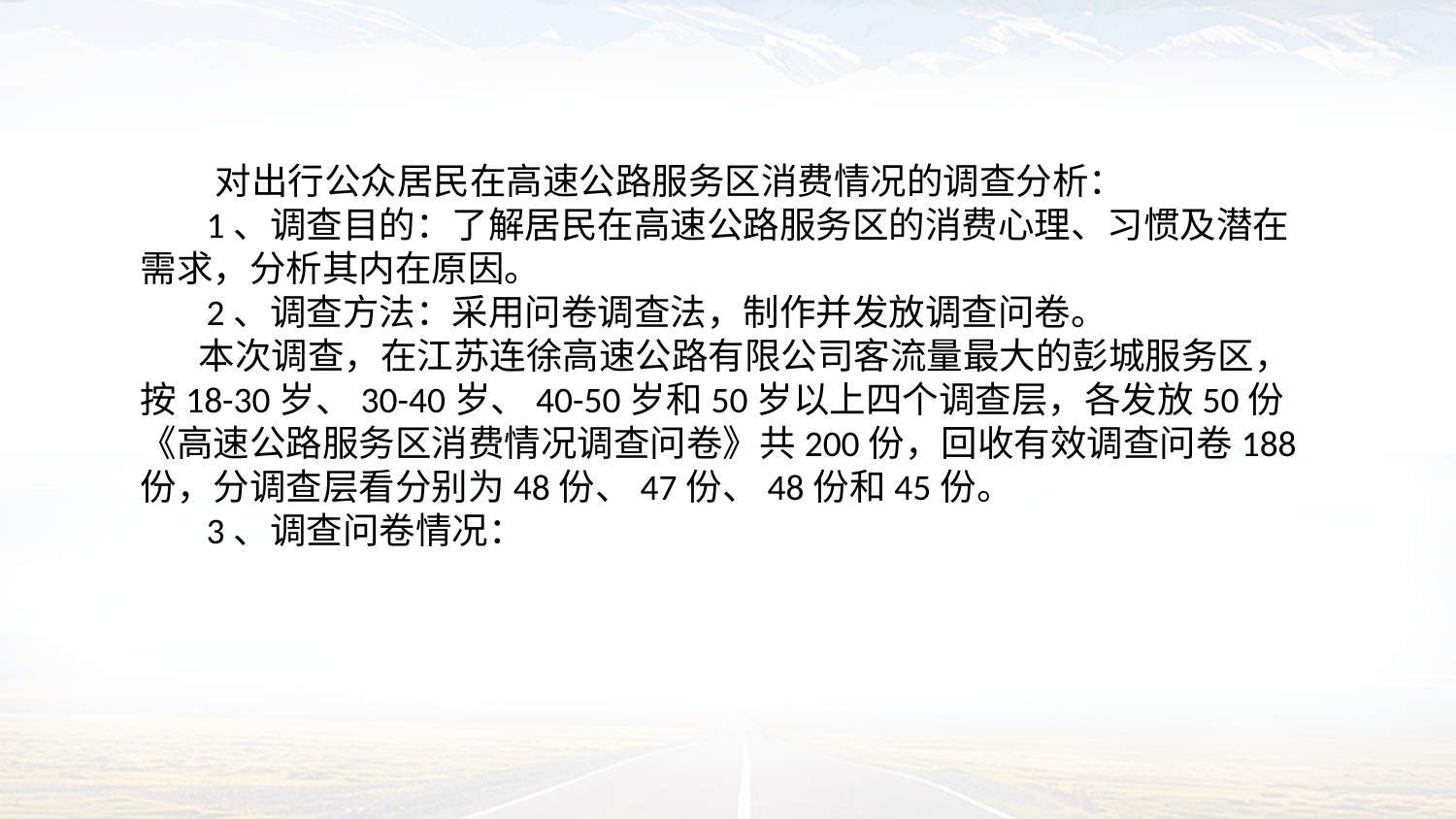

对出行公众居民在高速公路服务区消费情况的调查分析：
        1、调查目的：了解居民在高速公路服务区的消费心理、习惯及潜在需求，分析其内在原因。
        2、调查方法：采用问卷调查法，制作并发放调查问卷。
      本次调查，在江苏连徐高速公路有限公司客流量最大的彭城服务区，按18-30岁、30-40岁、40-50岁和50岁以上四个调查层，各发放50份《高速公路服务区消费情况调查问卷》共200份，回收有效调查问卷188份，分调查层看分别为48份、47份、48份和45份。
        3、调查问卷情况：